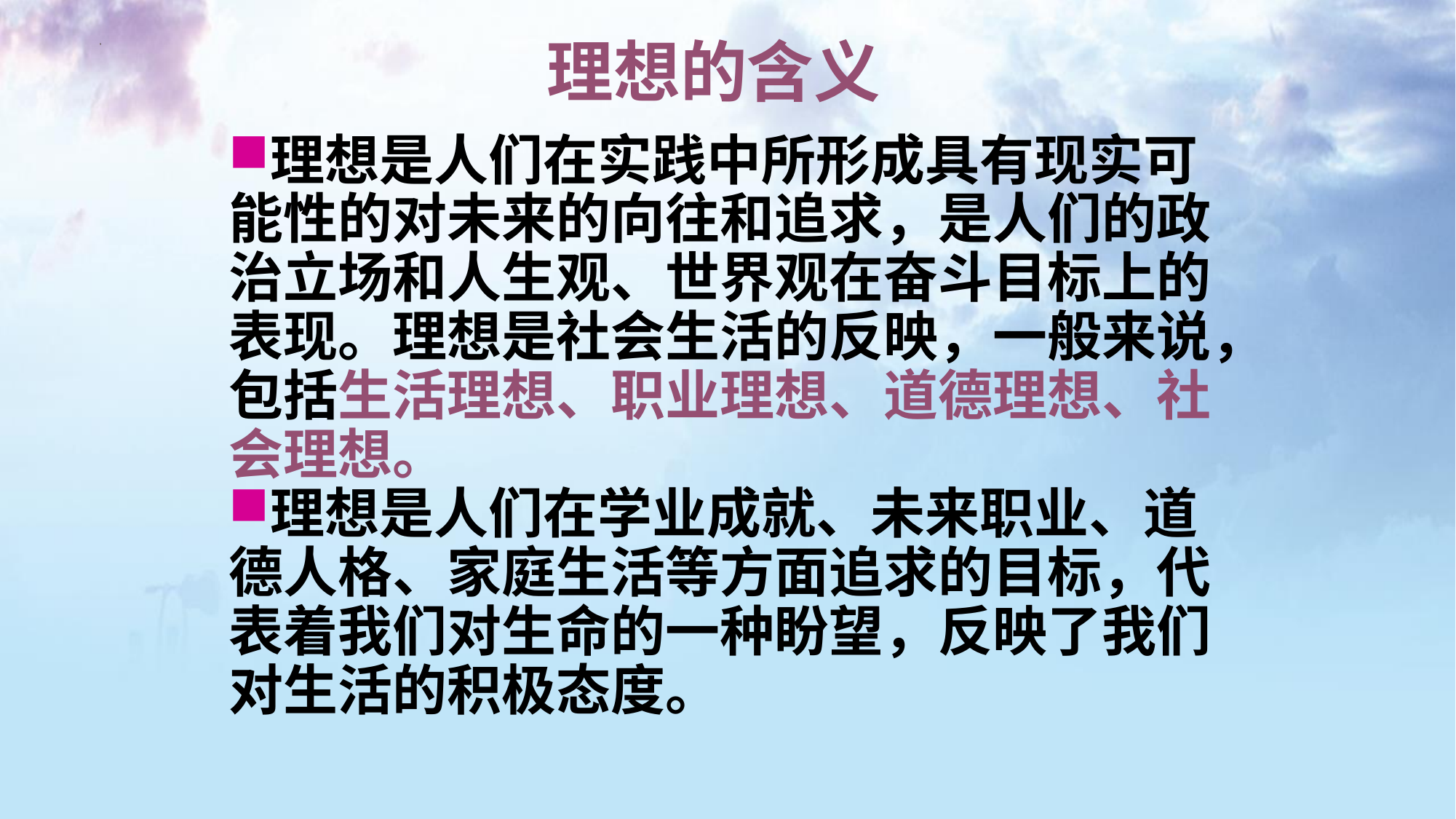

理想的含义
理想是人们在实践中所形成具有现实可能性的对未来的向往和追求，是人们的政治立场和人生观、世界观在奋斗目标上的表现。理想是社会生活的反映，一般来说，包括生活理想、职业理想、道德理想、社会理想。
理想是人们在学业成就、未来职业、道德人格、家庭生活等方面追求的目标，代表着我们对生命的一种盼望，反映了我们对生活的积极态度。